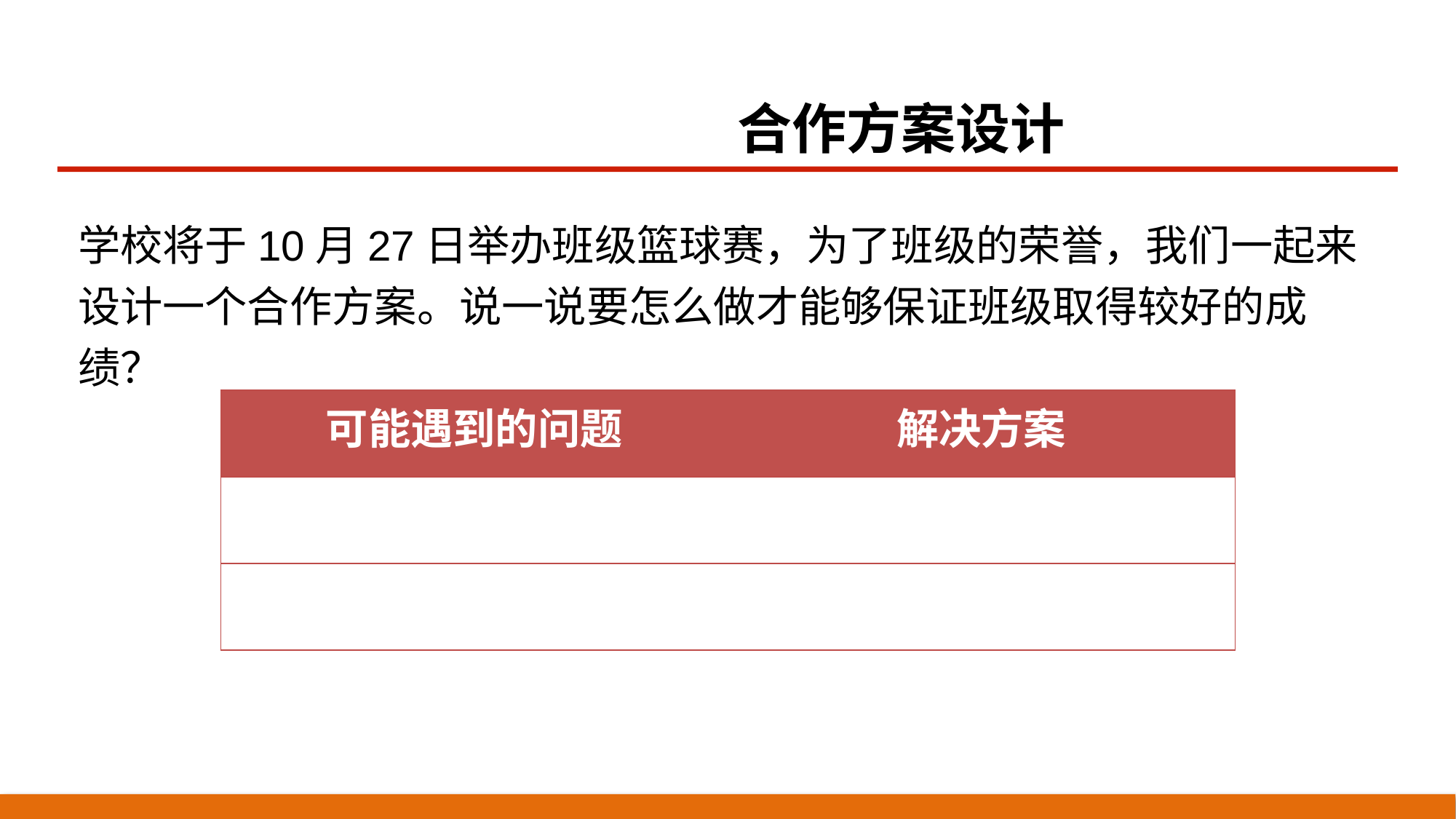

合作方案设计

学校将于10月27日举办班级篮球赛，为了班级的荣誉，我们一起来设计一个合作方案。说一说要怎么做才能够保证班级取得较好的成绩？
| 可能遇到的问题 | 解决方案 |
| --- | --- |
|  |  |
|  |  |